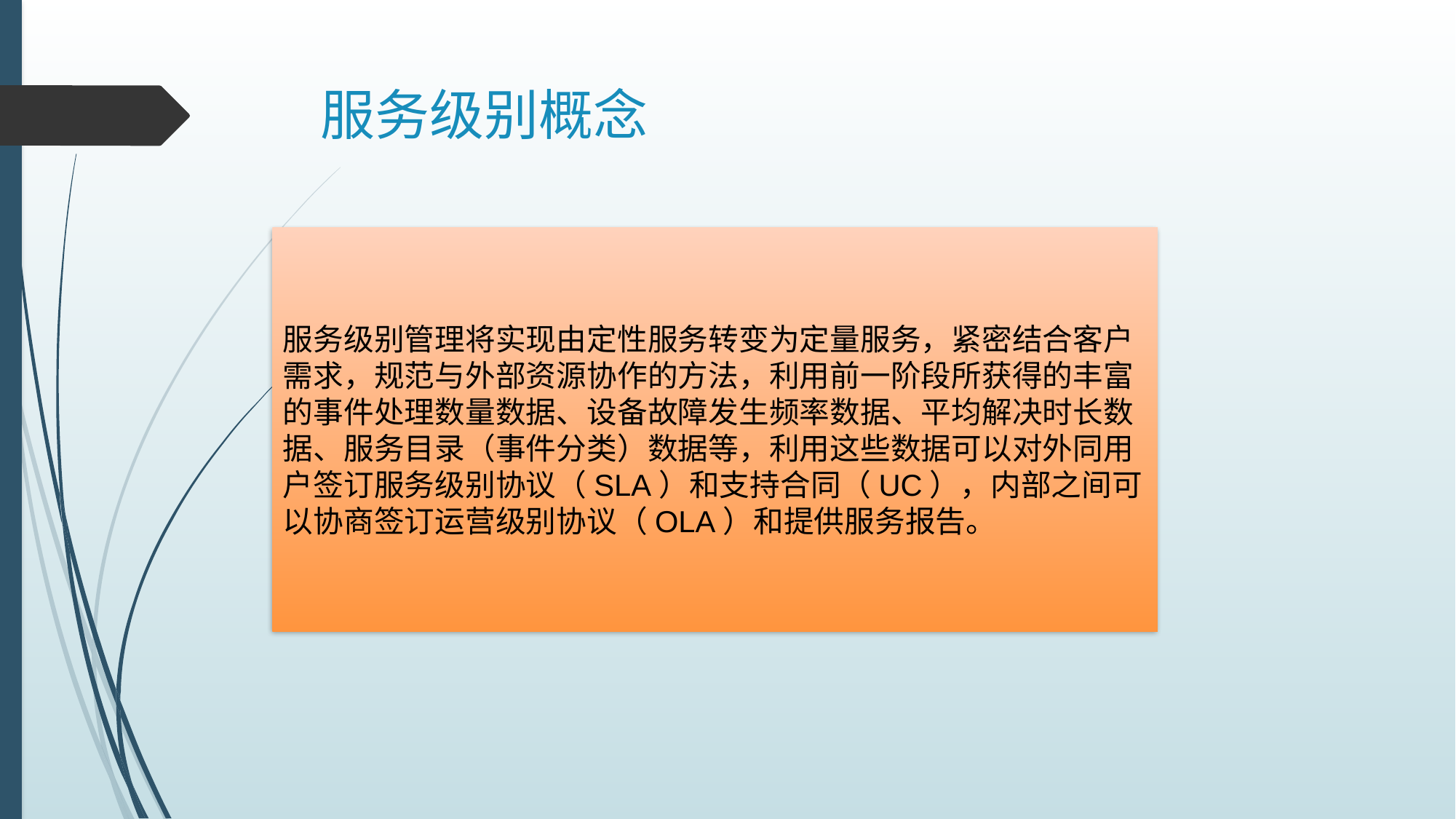

# 服务级别概念
服务级别管理将实现由定性服务转变为定量服务，紧密结合客户需求，规范与外部资源协作的方法，利用前一阶段所获得的丰富的事件处理数量数据、设备故障发生频率数据、平均解决时长数据、服务目录（事件分类）数据等，利用这些数据可以对外同用户签订服务级别协议（SLA）和支持合同（UC），内部之间可以协商签订运营级别协议（OLA）和提供服务报告。